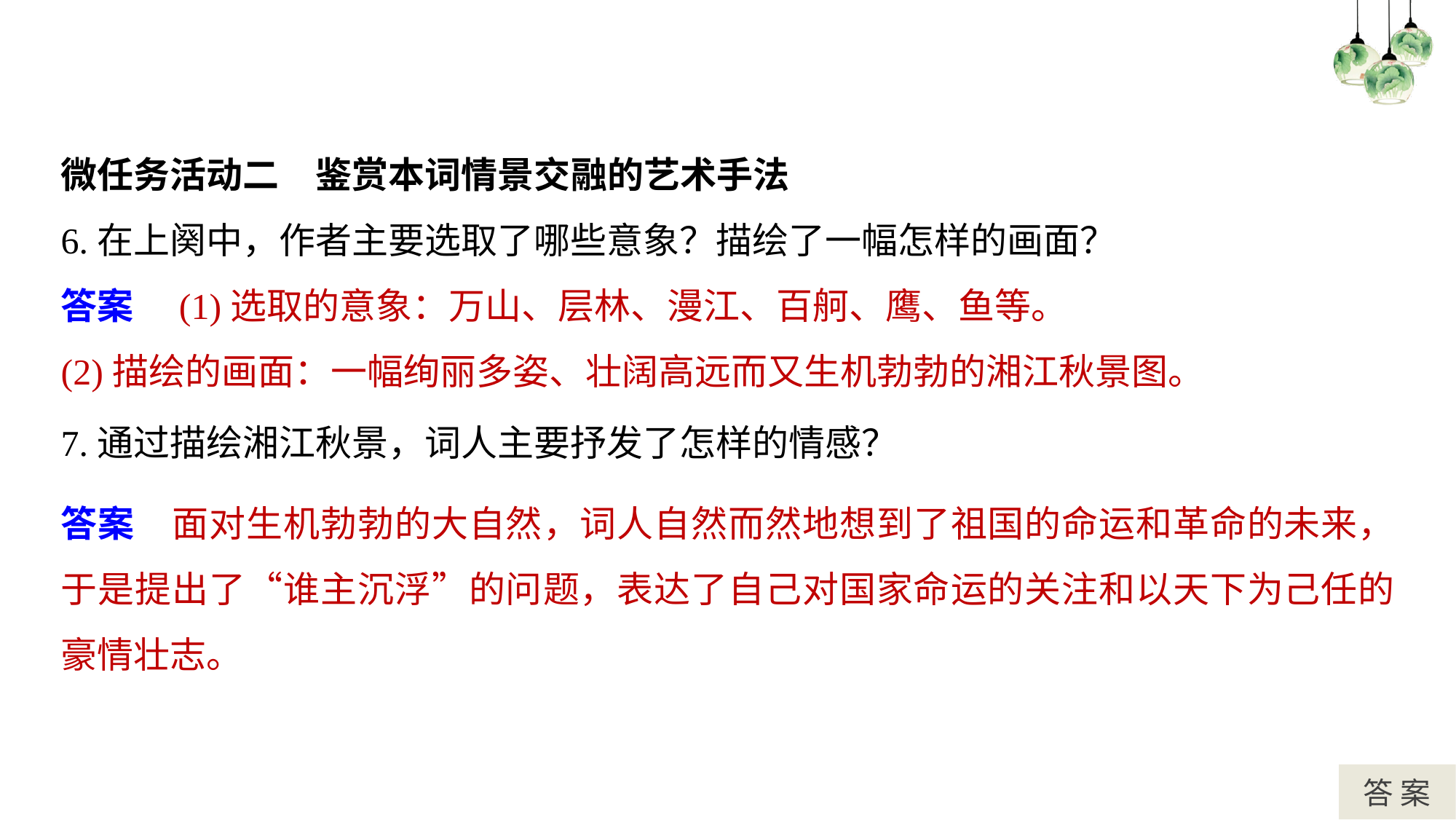

#
微任务活动二　鉴赏本词情景交融的艺术手法
6.在上阕中，作者主要选取了哪些意象？描绘了一幅怎样的画面？
答案　(1)选取的意象：万山、层林、漫江、百舸、鹰、鱼等。
(2)描绘的画面：一幅绚丽多姿、壮阔高远而又生机勃勃的湘江秋景图。
7.通过描绘湘江秋景，词人主要抒发了怎样的情感？
答案　面对生机勃勃的大自然，词人自然而然地想到了祖国的命运和革命的未来，于是提出了“谁主沉浮”的问题，表达了自己对国家命运的关注和以天下为己任的豪情壮志。
答 案